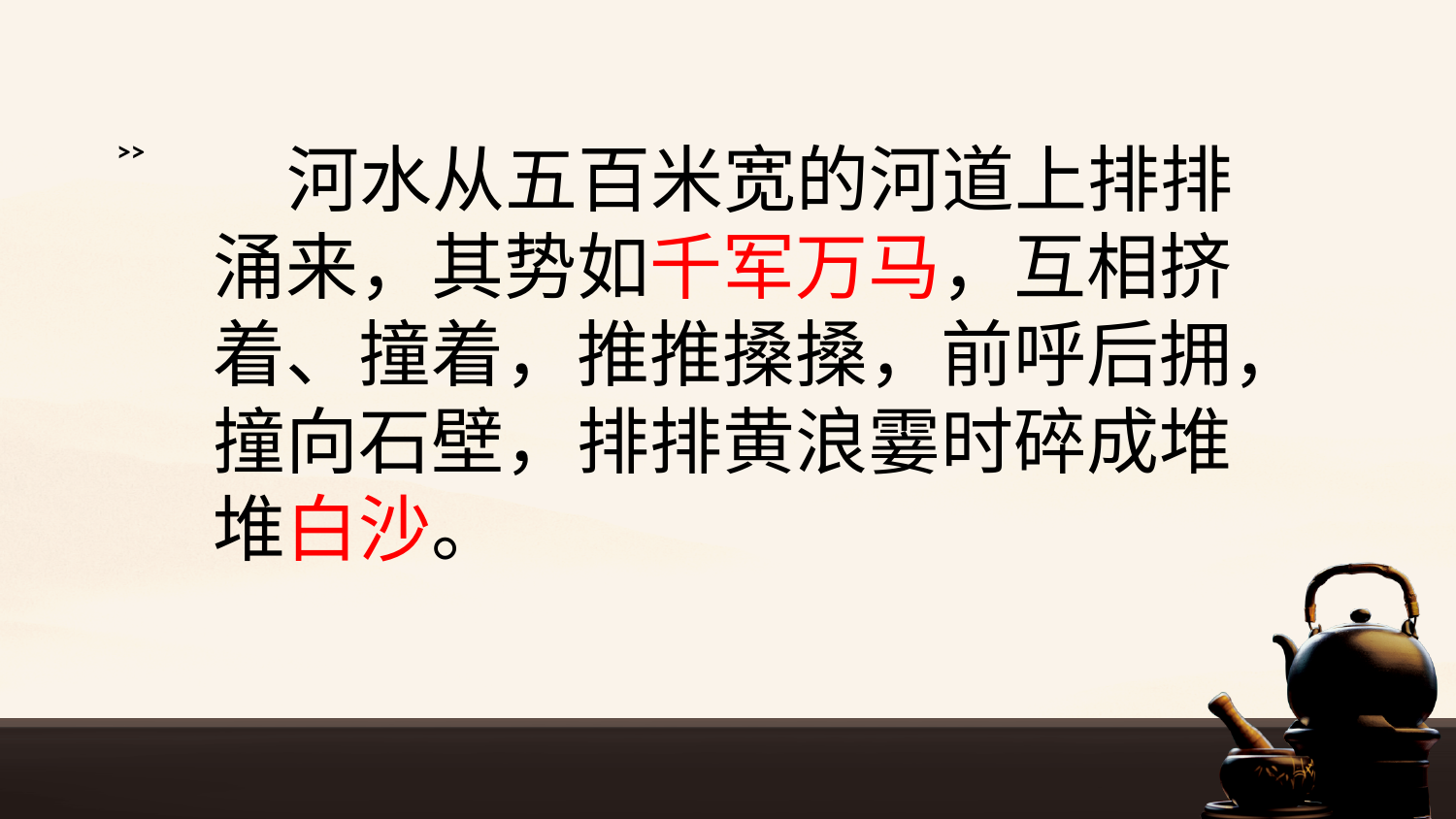

>>
    河水从五百米宽的河道上排排涌来，其势如千军万马，互相挤着、撞着，推推搡搡，前呼后拥，撞向石壁，排排黄浪霎时碎成堆堆白沙。